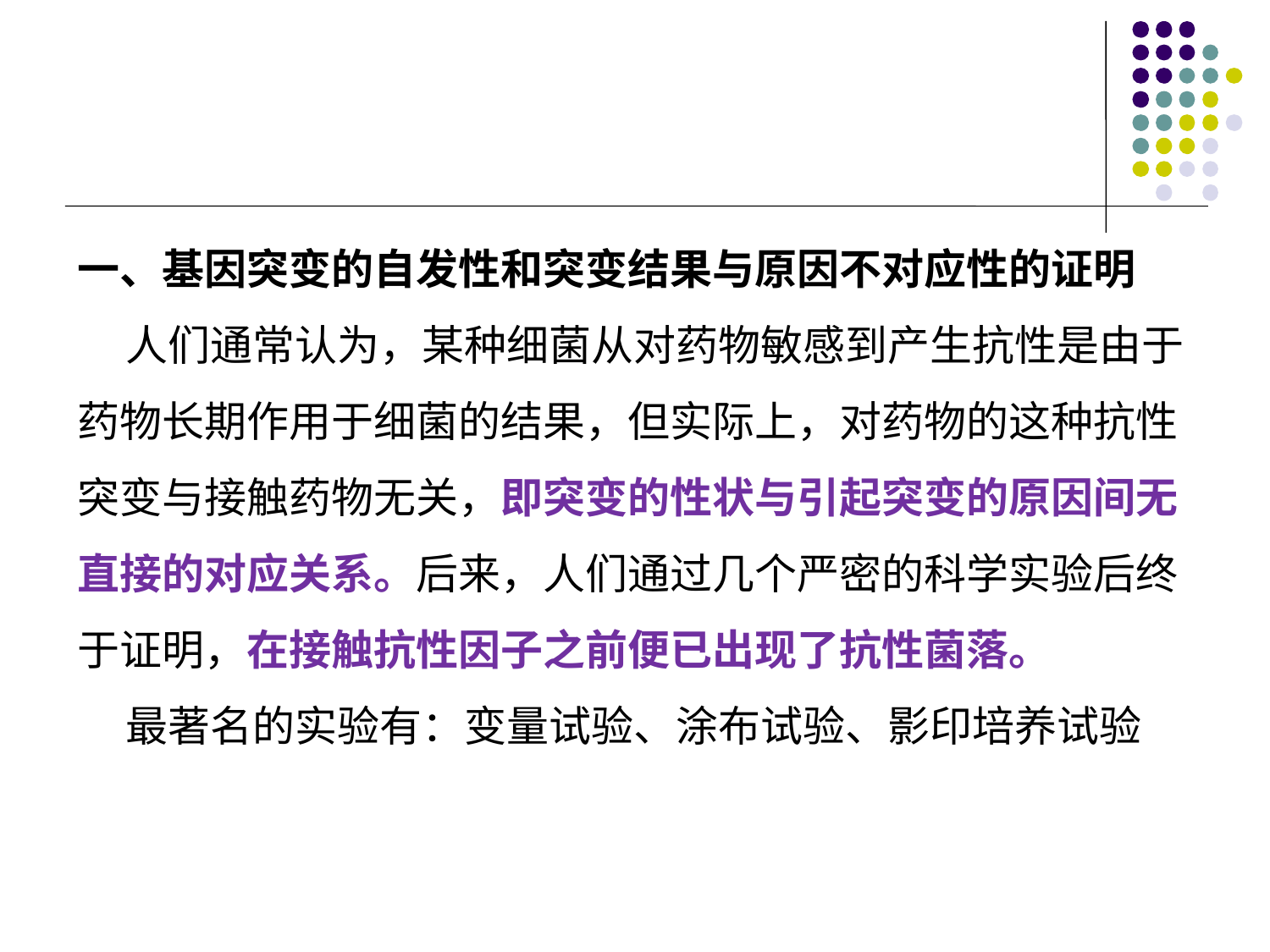

一、基因突变的自发性和突变结果与原因不对应性的证明
    人们通常认为，某种细菌从对药物敏感到产生抗性是由于药物长期作用于细菌的结果，但实际上，对药物的这种抗性突变与接触药物无关，即突变的性状与引起突变的原因间无直接的对应关系。后来，人们通过几个严密的科学实验后终于证明，在接触抗性因子之前便已出现了抗性菌落。
    最著名的实验有：变量试验、涂布试验、影印培养试验